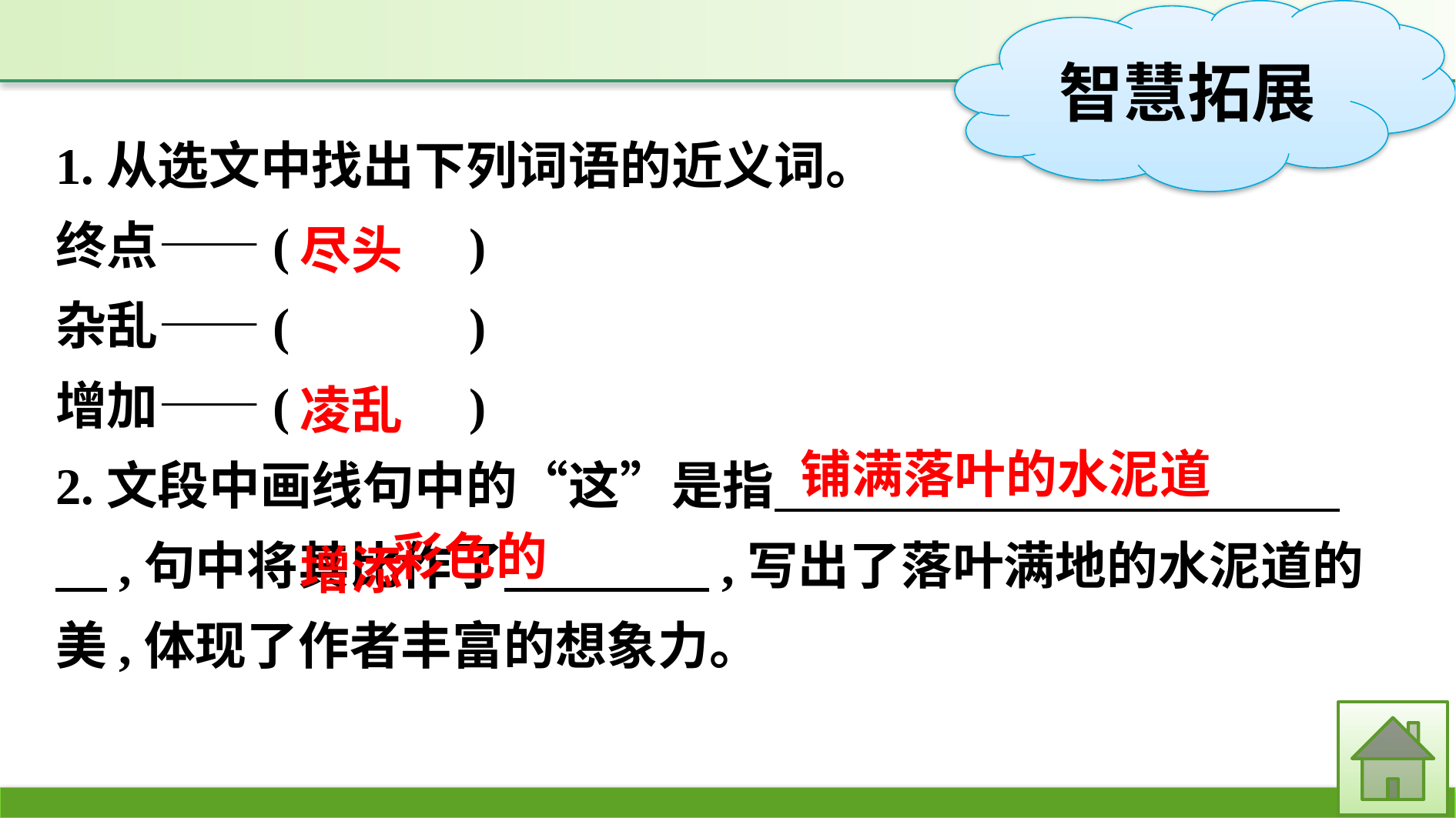

1.从选文中找出下列词语的近义词。
终点——(　　　)
杂乱——(　　　)
增加——(　　　)
2.文段中画线句中的“这”是指　　　　　　　　　　　　,句中将其比作了　　　　,写出了落叶满地的水泥道的美,体现了作者丰富的想象力。
尽头
凌乱
增添
铺满落叶的水泥道
彩色的